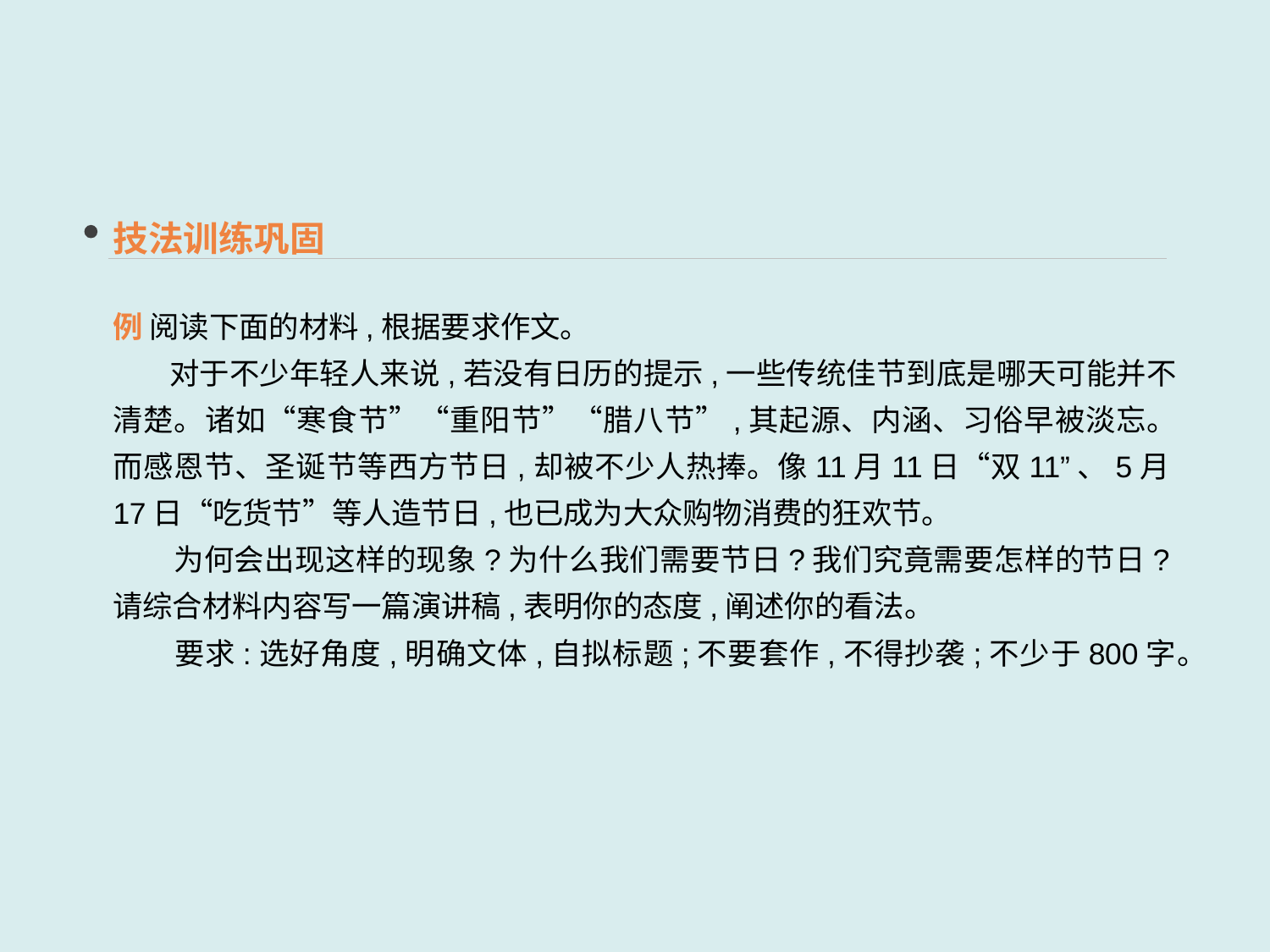

技法训练巩固

例 阅读下面的材料,根据要求作文。
       对于不少年轻人来说,若没有日历的提示,一些传统佳节到底是哪天可能并不清楚。诸如“寒食节”“重阳节”“腊八节”,其起源、内涵、习俗早被淡忘。而感恩节、圣诞节等西方节日,却被不少人热捧。像11月11日“双11”、5月17日“吃货节”等人造节日,也已成为大众购物消费的狂欢节。
　　为何会出现这样的现象?为什么我们需要节日?我们究竟需要怎样的节日?请综合材料内容写一篇演讲稿,表明你的态度,阐述你的看法。
　　要求:选好角度,明确文体,自拟标题;不要套作,不得抄袭;不少于800字。